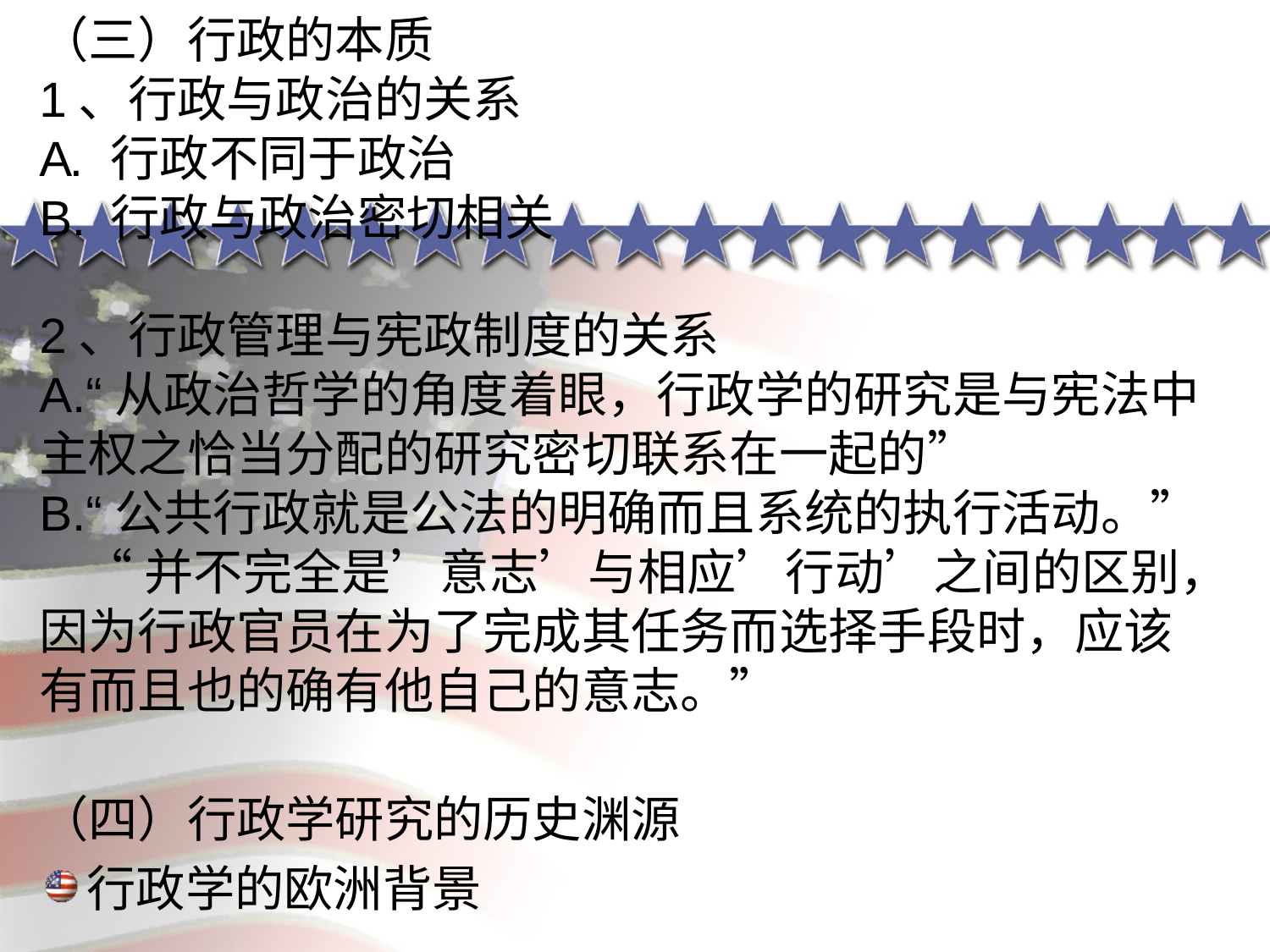

（三）行政的本质
1、行政与政治的关系
行政不同于政治
行政与政治密切相关

2、行政管理与宪政制度的关系
A.“从政治哲学的角度着眼，行政学的研究是与宪法中主权之恰当分配的研究密切联系在一起的”
B.“公共行政就是公法的明确而且系统的执行活动。”
    “并不完全是’意志’与相应’行动’之间的区别，因为行政官员在为了完成其任务而选择手段时，应该有而且也的确有他自己的意志。”

（四）行政学研究的历史渊源
行政学的欧洲背景